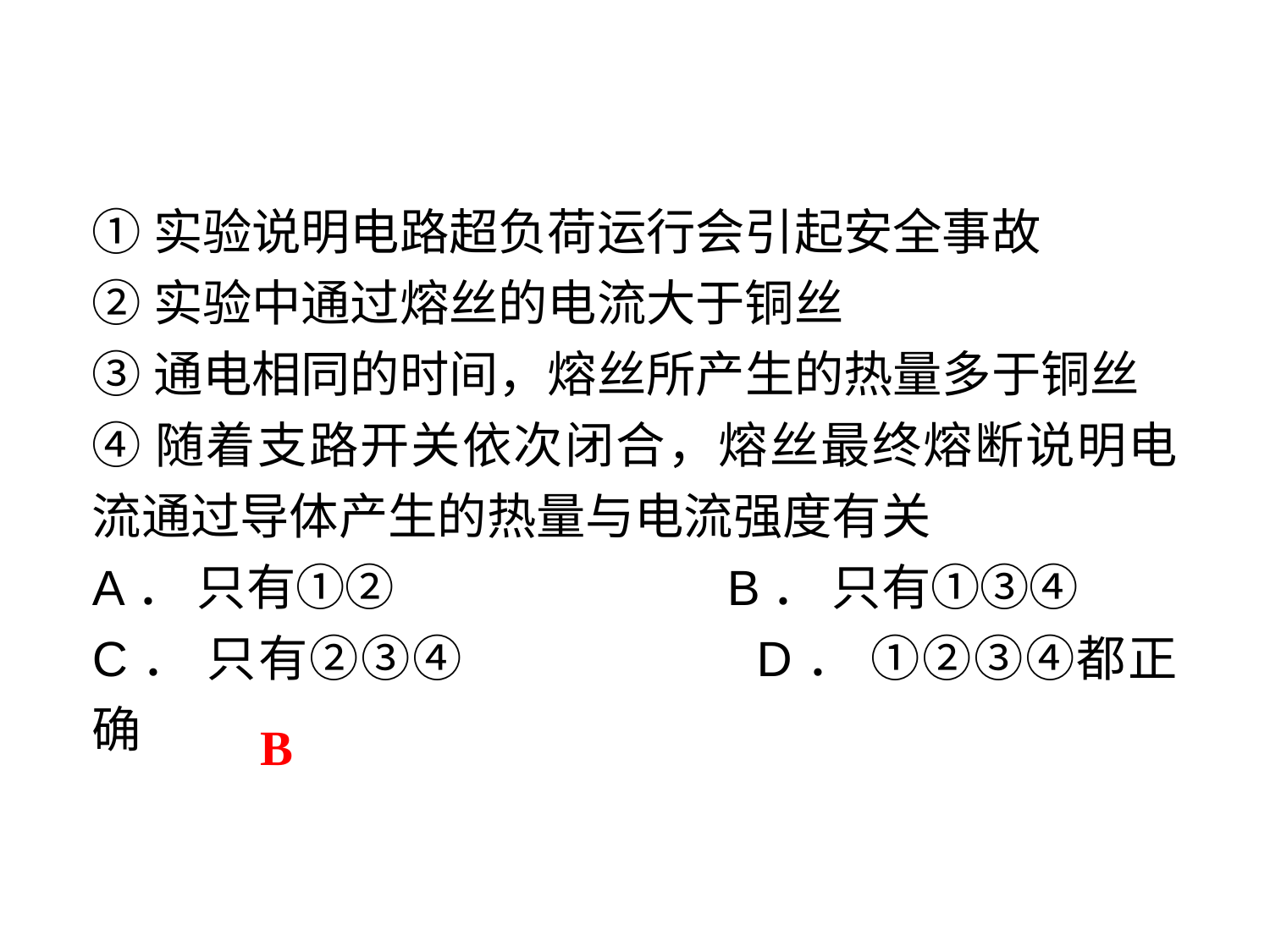

①实验说明电路超负荷运行会引起安全事故
②实验中通过熔丝的电流大于铜丝
③通电相同的时间，熔丝所产生的热量多于铜丝
④随着支路开关依次闭合，熔丝最终熔断说明电流通过导体产生的热量与电流强度有关
A． 只有①②   			B． 只有①③④
C． 只有②③④   		D． ①②③④都正确
B